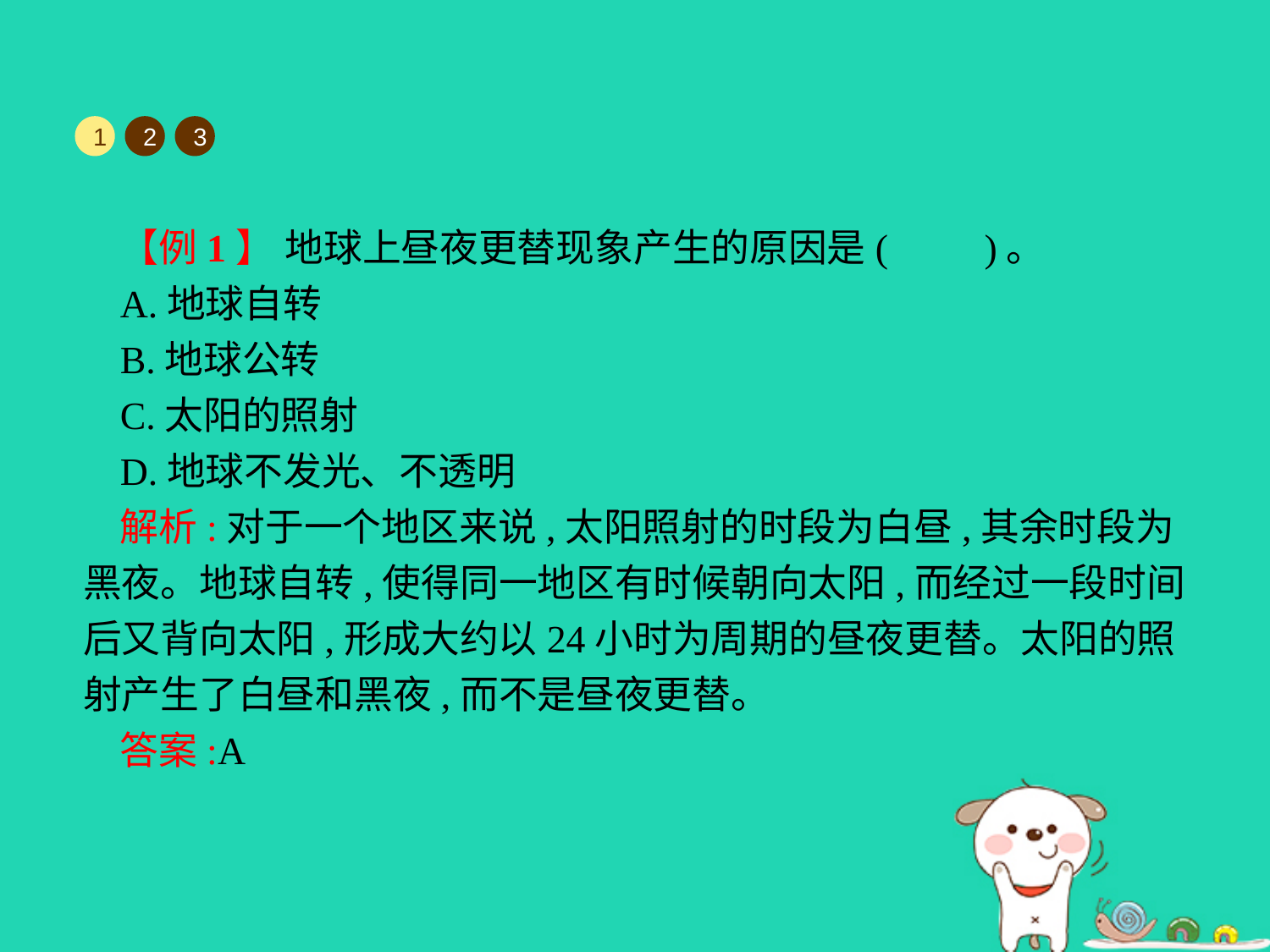

1
2
3
【例1】 地球上昼夜更替现象产生的原因是(　　)。
A.地球自转
B.地球公转
C.太阳的照射
D.地球不发光、不透明
解析:对于一个地区来说,太阳照射的时段为白昼,其余时段为黑夜。地球自转,使得同一地区有时候朝向太阳,而经过一段时间后又背向太阳,形成大约以24小时为周期的昼夜更替。太阳的照射产生了白昼和黑夜,而不是昼夜更替。
答案:A